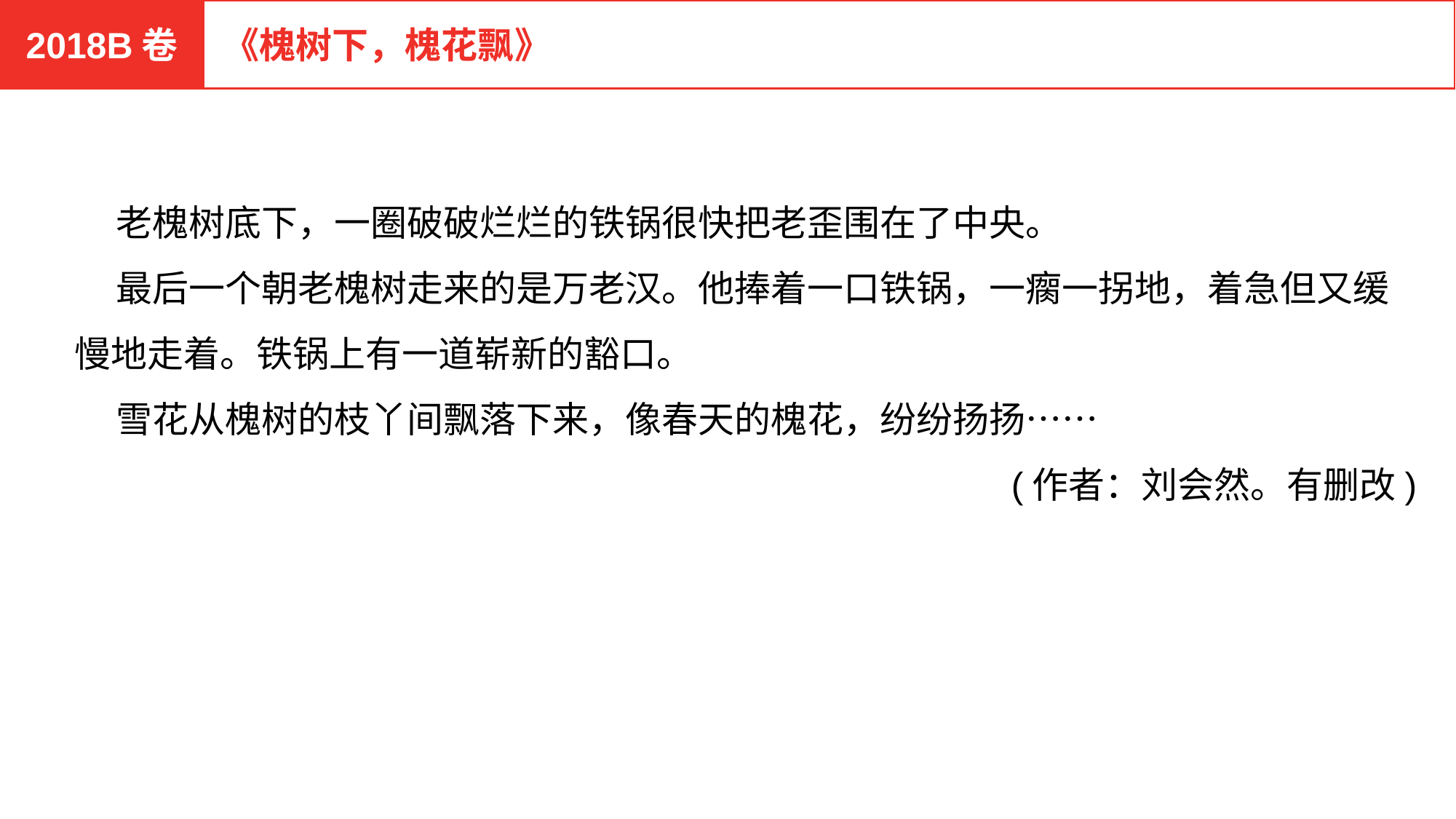

2018B卷
《槐树下，槐花飘》
    老槐树底下，一圈破破烂烂的铁锅很快把老歪围在了中央。
    最后一个朝老槐树走来的是万老汉。他捧着一口铁锅，一瘸一拐地，着急但又缓慢地走着。铁锅上有一道崭新的豁口。
    雪花从槐树的枝丫间飘落下来，像春天的槐花，纷纷扬扬……
(作者：刘会然。有删改)